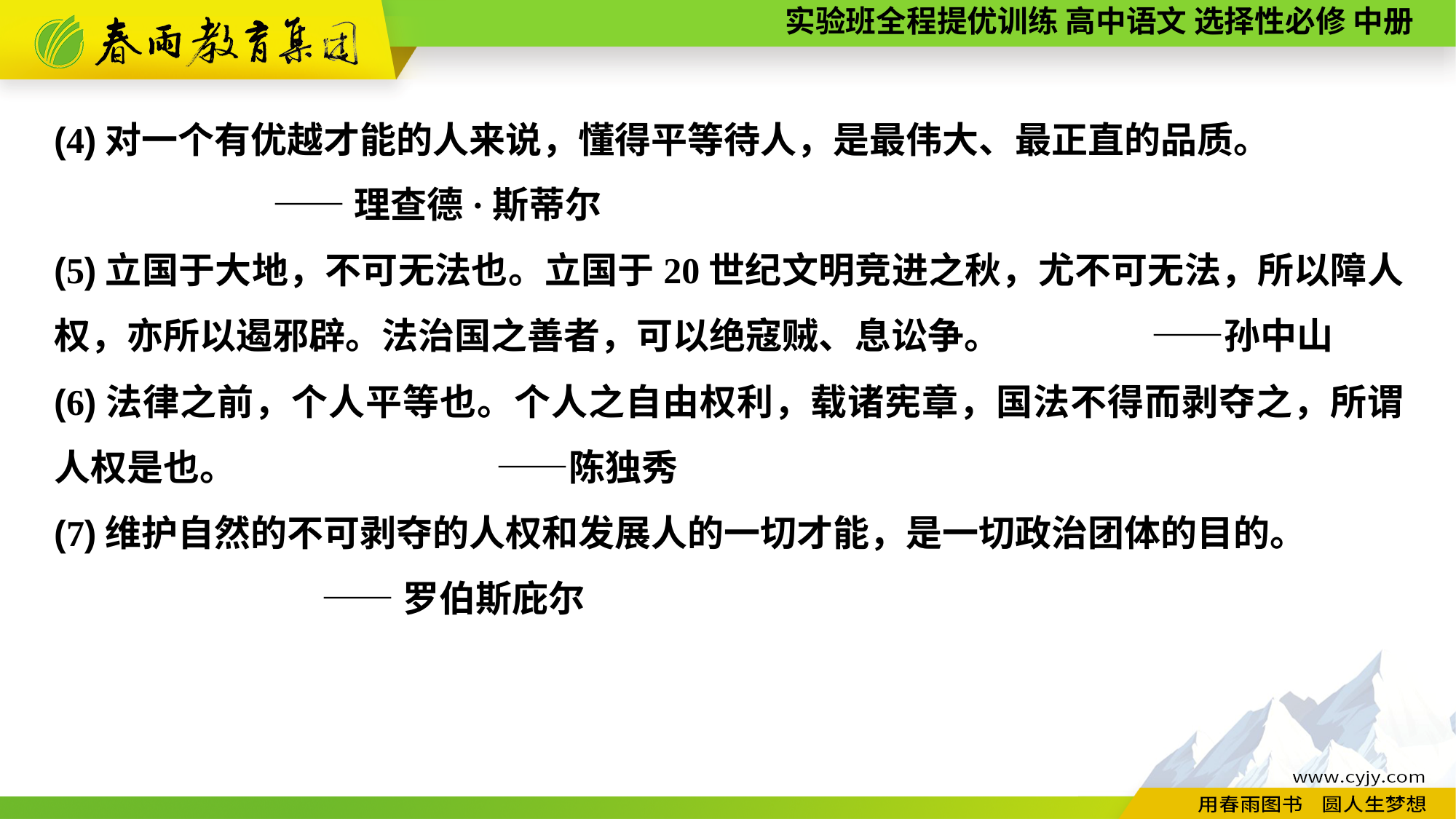

(4)对一个有优越才能的人来说，懂得平等待人，是最伟大、最正直的品质。
		——理查德·斯蒂尔
(5)立国于大地，不可无法也。立国于20世纪文明竞进之秋，尤不可无法，所以障人权，亦所以遏邪辟。法治国之善者，可以绝寇贼、息讼争。	              ——孙中山
(6)法律之前，个人平等也。个人之自由权利，载诸宪章，国法不得而剥夺之，所谓人权是也。		              ——陈独秀
(7)维护自然的不可剥夺的人权和发展人的一切才能，是一切政治团体的目的。
		      ——罗伯斯庇尔